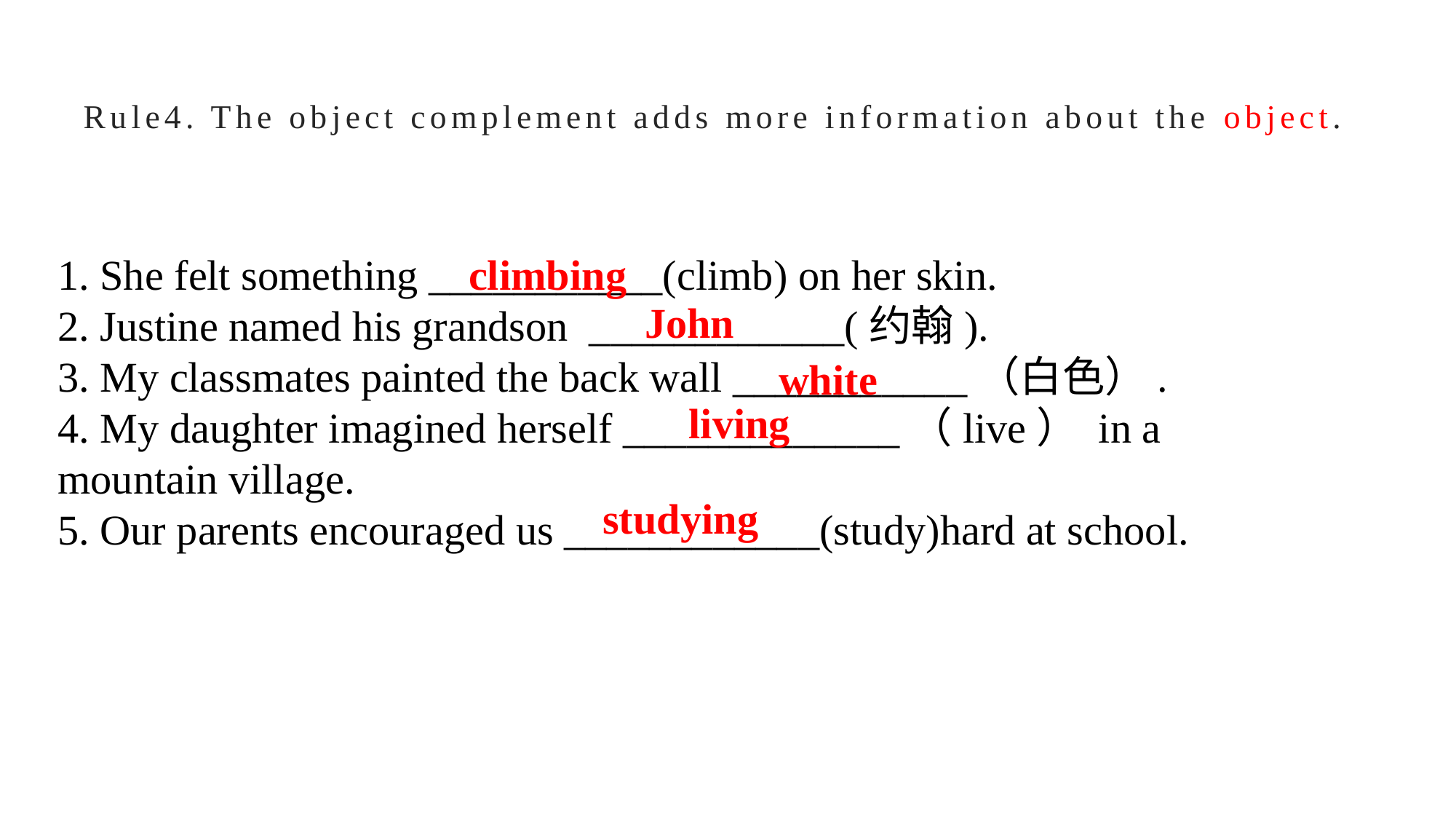

# Rule4. The object complement adds more information about the object.
1. She felt something ___________(climb) on her skin.
2. Justine named his grandson  ____________(约翰).
3. My classmates painted the back wall ___________（白色）.
4. My daughter imagined herself _____________（live） in a mountain village.
5. Our parents encouraged us ____________(study)hard at school.
climbing
John
white
living
studying